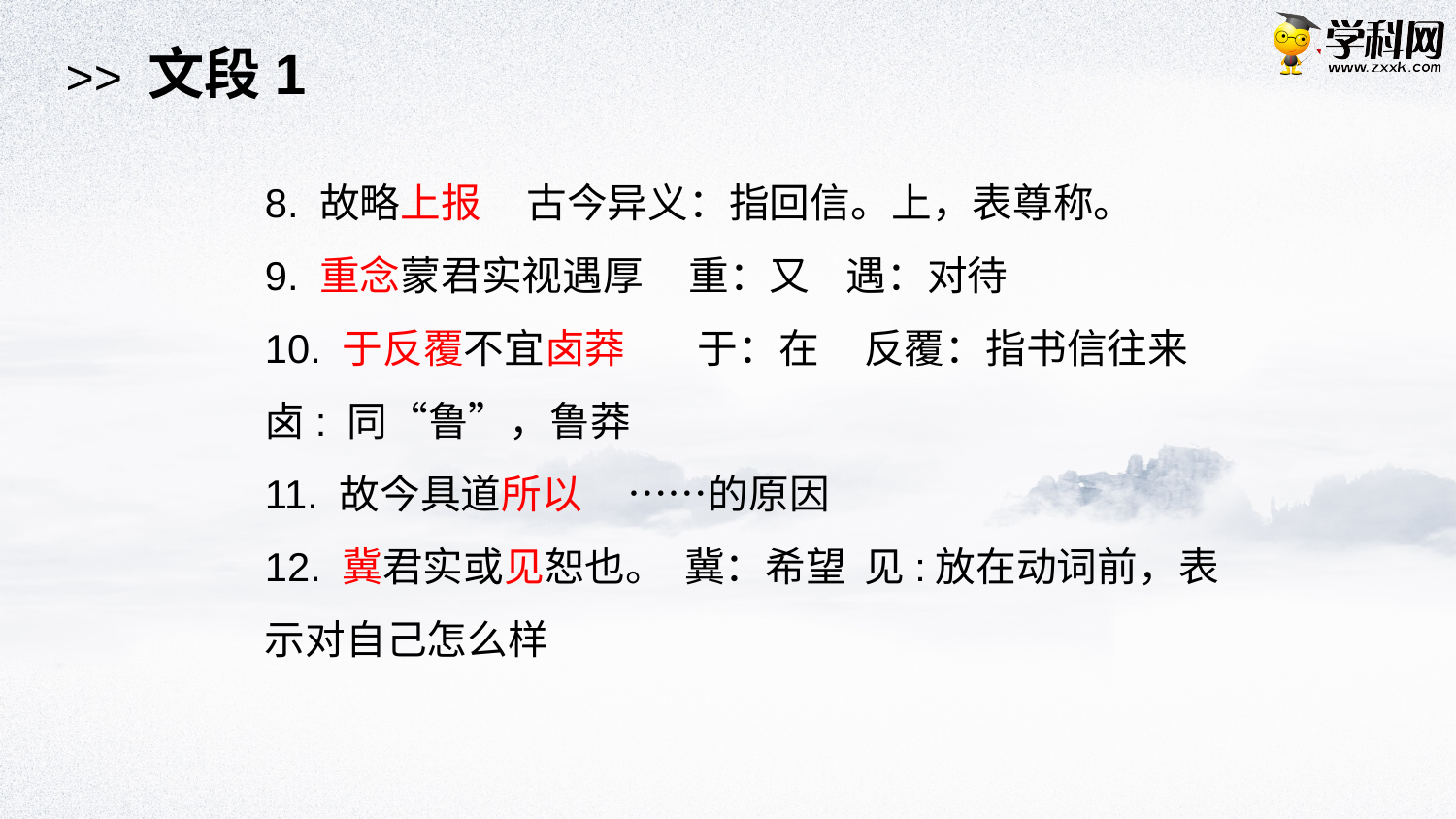

>> 文段1
8. 故略上报     古今异义：指回信。上，表尊称。
9. 重念蒙君实视遇厚     重：又    遇：对待
10. 于反覆不宜卤莽        于：在     反覆：指书信往来
卤: 同“鲁”，鲁莽
11. 故今具道所以     ……的原因
12. 冀君实或见恕也。  冀：希望  见:放在动词前，表示对自己怎么样